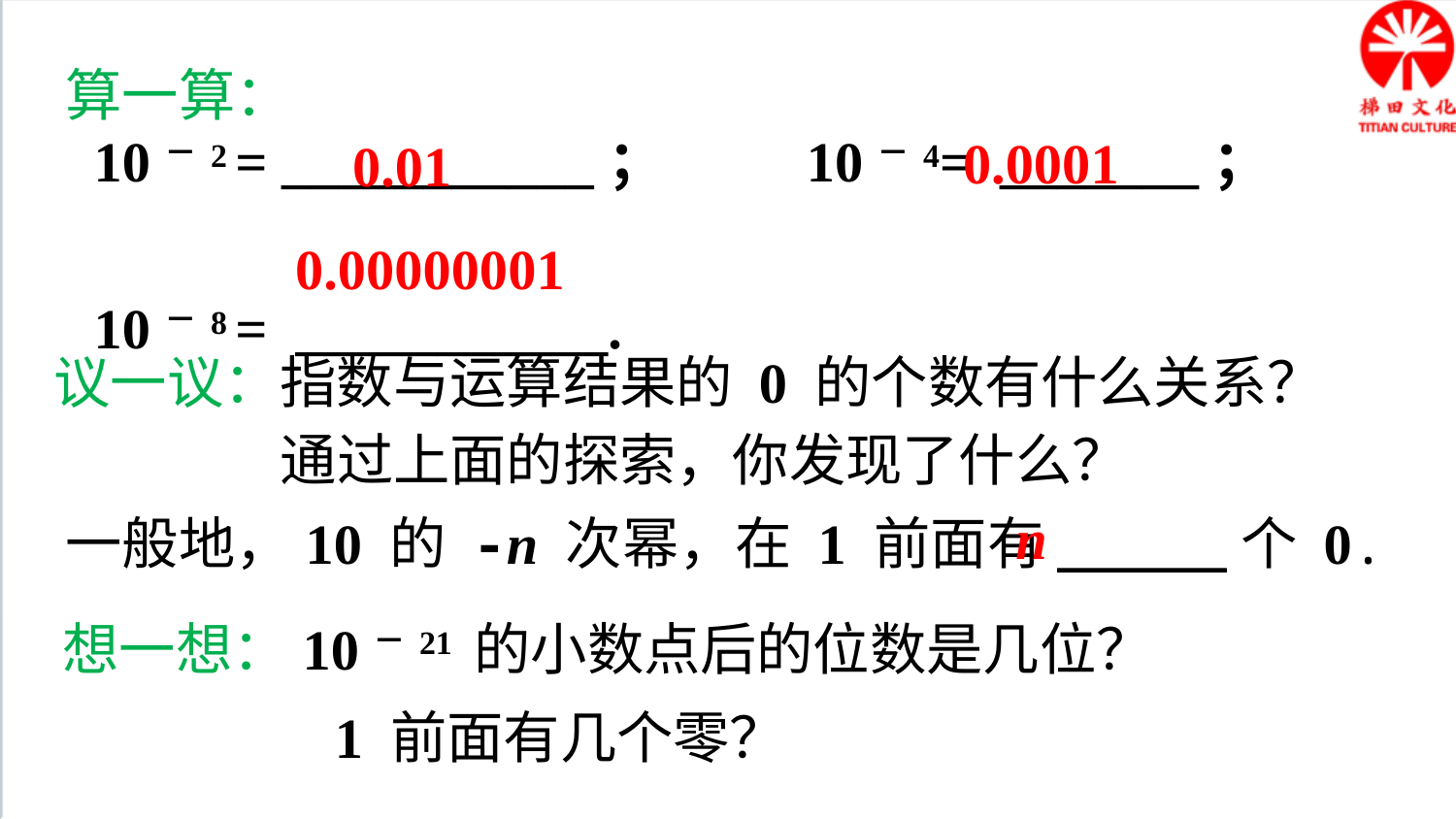

算一算：
  10－2 = ___________；          10－4=  _______；
  10－8 =  ___________.

0.0001
0.01
0.00000001
议一议：指数与运算结果的 0 的个数有什么关系？
通过上面的探索，你发现了什么？
n
一般地，10 的 -n 次幂，在 1 前面有_____个 0.
想一想：10－21 的小数点后的位数是几位？
        1 前面有几个零？